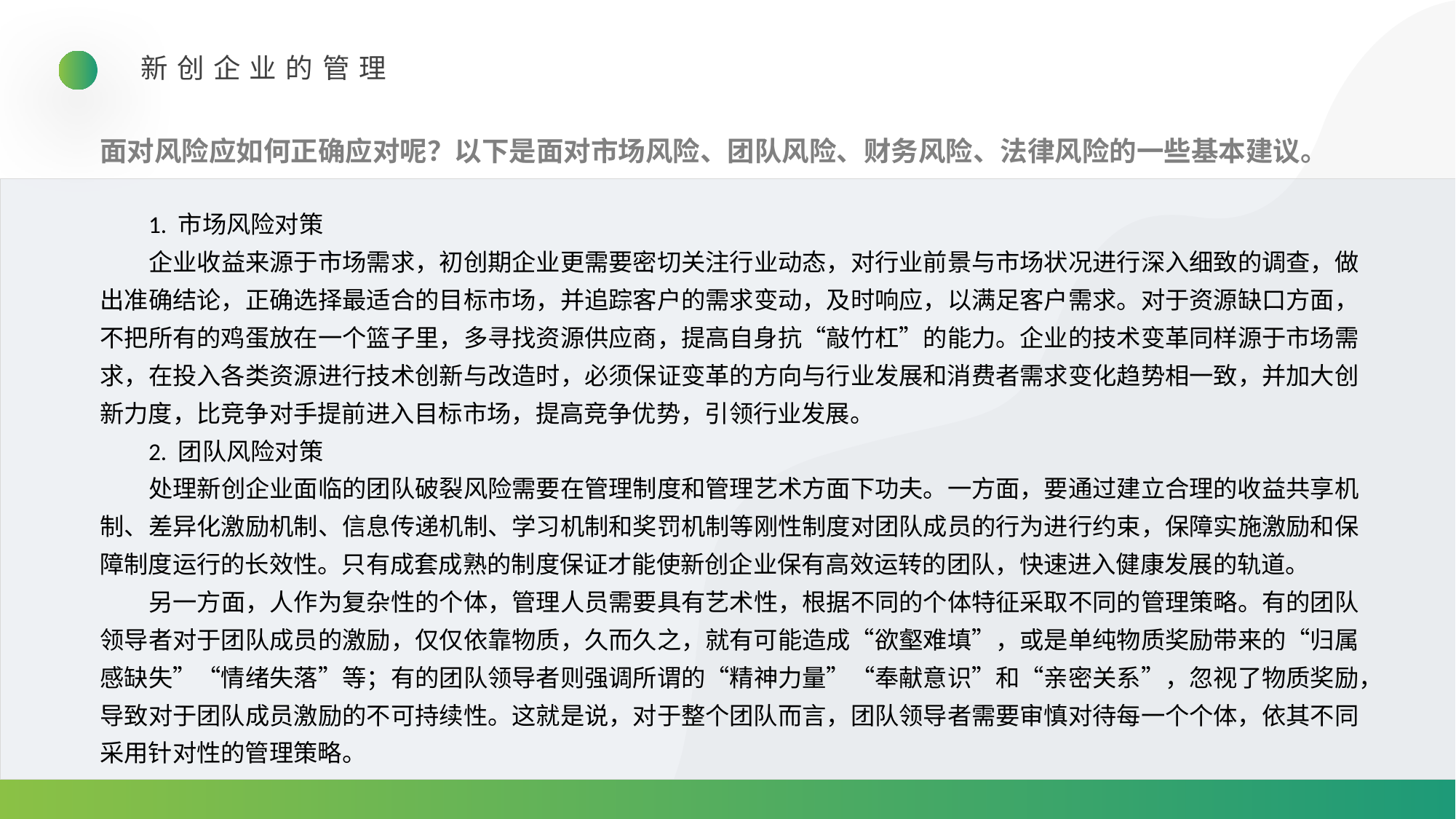

新创企业的管理
面对风险应如何正确应对呢？以下是面对市场风险、团队风险、财务风险、法律风险的一些基本建议。

1. 市场风险对策
企业收益来源于市场需求，初创期企业更需要密切关注行业动态，对行业前景与市场状况进行深入细致的调查，做出准确结论，正确选择最适合的目标市场，并追踪客户的需求变动，及时响应，以满足客户需求。对于资源缺口方面，不把所有的鸡蛋放在一个篮子里，多寻找资源供应商，提高自身抗“敲竹杠”的能力。企业的技术变革同样源于市场需求，在投入各类资源进行技术创新与改造时，必须保证变革的方向与行业发展和消费者需求变化趋势相一致，并加大创新力度，比竞争对手提前进入目标市场，提高竞争优势，引领行业发展。
2. 团队风险对策
处理新创企业面临的团队破裂风险需要在管理制度和管理艺术方面下功夫。一方面，要通过建立合理的收益共享机制、差异化激励机制、信息传递机制、学习机制和奖罚机制等刚性制度对团队成员的行为进行约束，保障实施激励和保障制度运行的长效性。只有成套成熟的制度保证才能使新创企业保有高效运转的团队，快速进入健康发展的轨道。
另一方面，人作为复杂性的个体，管理人员需要具有艺术性，根据不同的个体特征采取不同的管理策略。有的团队领导者对于团队成员的激励，仅仅依靠物质，久而久之，就有可能造成“欲壑难填”，或是单纯物质奖励带来的“归属感缺失”“情绪失落”等；有的团队领导者则强调所谓的“精神力量”“奉献意识”和“亲密关系”，忽视了物质奖励，导致对于团队成员激励的不可持续性。这就是说，对于整个团队而言，团队领导者需要审慎对待每一个个体，依其不同采用针对性的管理策略。